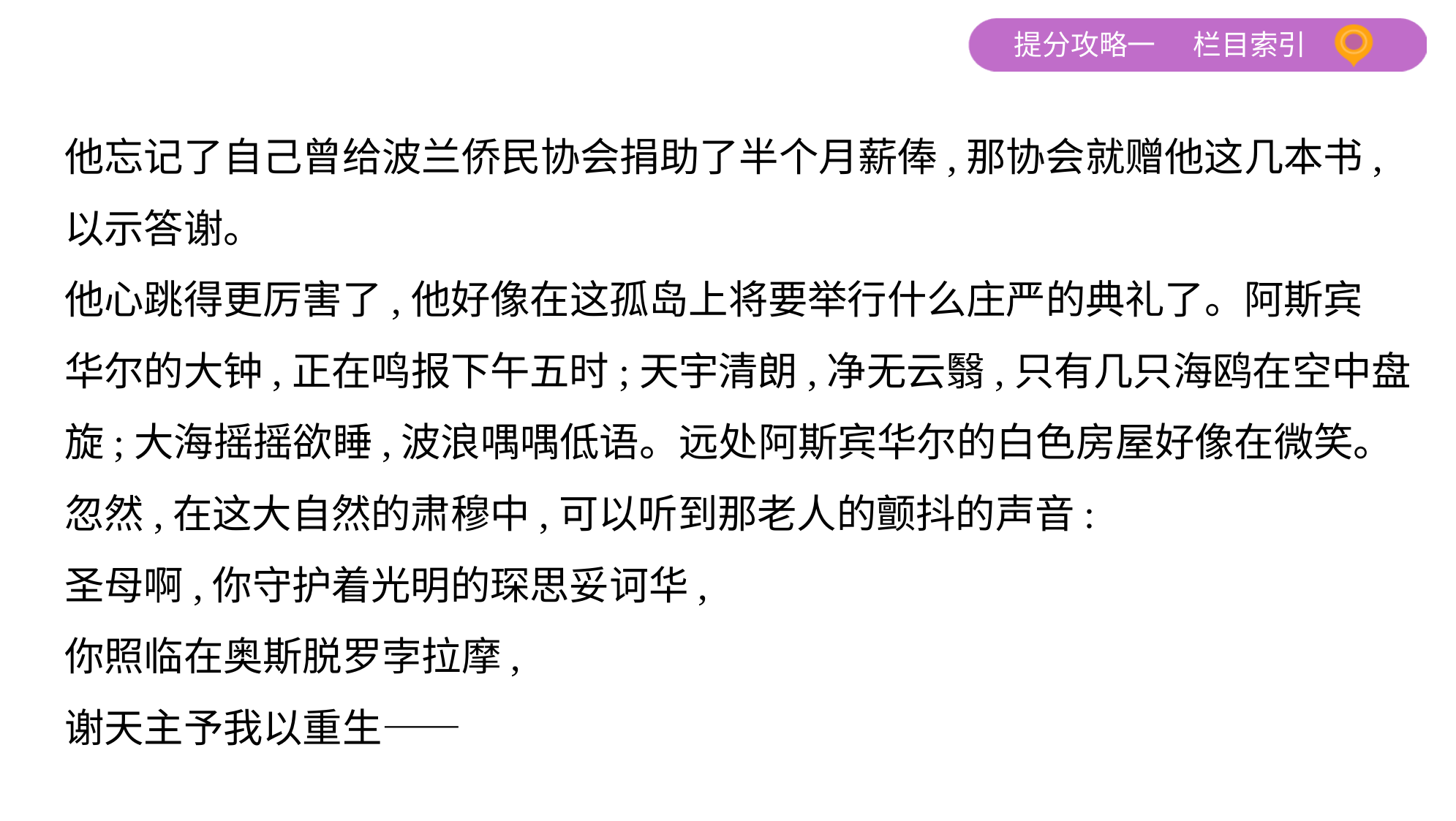

他忘记了自己曾给波兰侨民协会捐助了半个月薪俸,那协会就赠他这几本书,
以示答谢。
他心跳得更厉害了,他好像在这孤岛上将要举行什么庄严的典礼了。阿斯宾
华尔的大钟,正在鸣报下午五时;天宇清朗,净无云翳,只有几只海鸥在空中盘
旋;大海摇摇欲睡,波浪喁喁低语。远处阿斯宾华尔的白色房屋好像在微笑。
忽然,在这大自然的肃穆中,可以听到那老人的颤抖的声音:
圣母啊,你守护着光明的琛思妥诃华,
你照临在奥斯脱罗孛拉摩,
谢天主予我以重生——